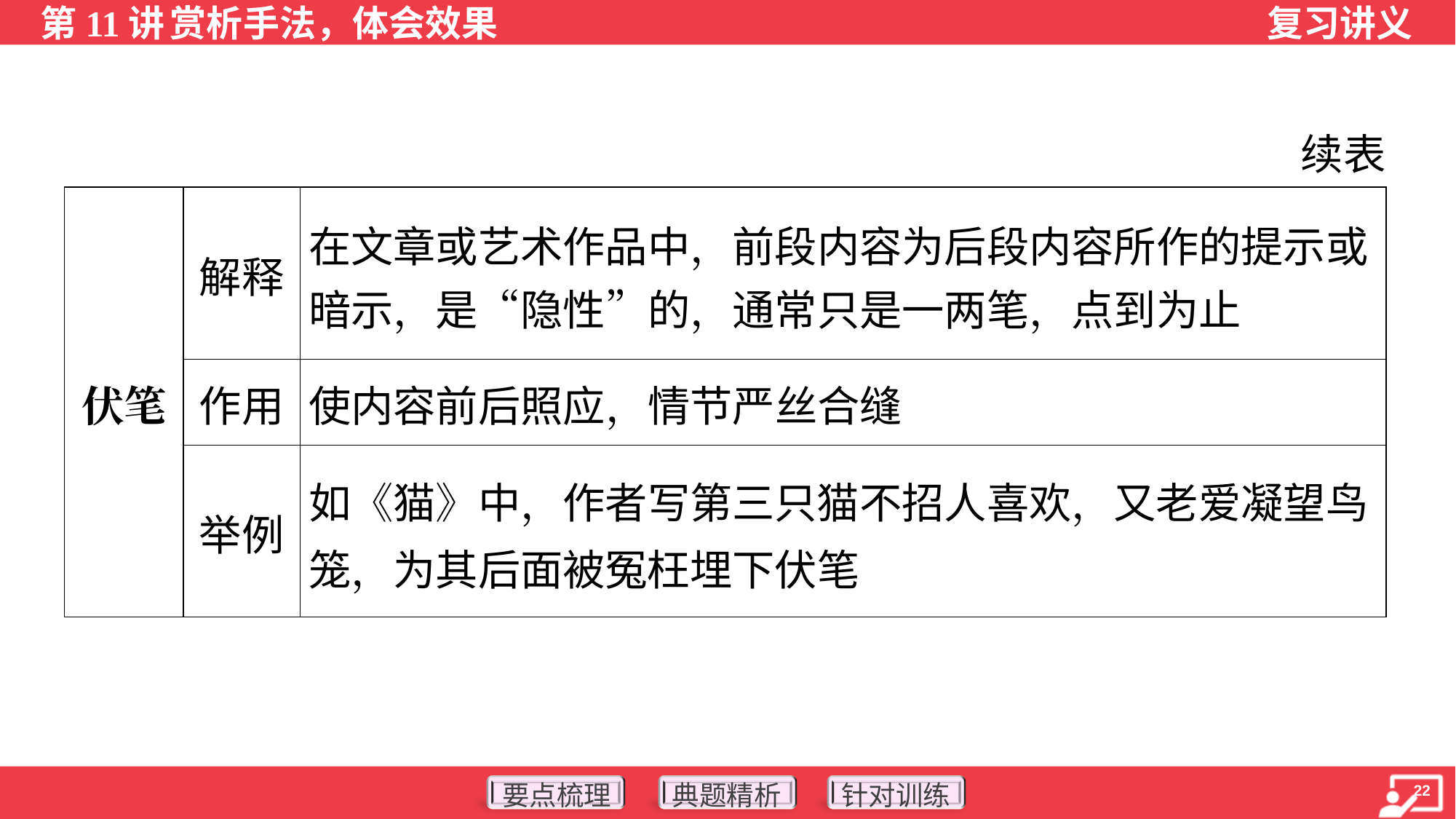

续表
| 伏笔 | 解释 | 在文章或艺术作品中，前段内容为后段内容所作的提示或 暗示，是“隐性”的，通常只是一两笔，点到为止 |
| --- | --- | --- |
|  | 作用 | 使内容前后照应，情节严丝合缝 |
|  | 举例 | 如《猫》中，作者写第三只猫不招人喜欢，又老爱凝望鸟笼，为其后面被冤枉埋下伏笔 |